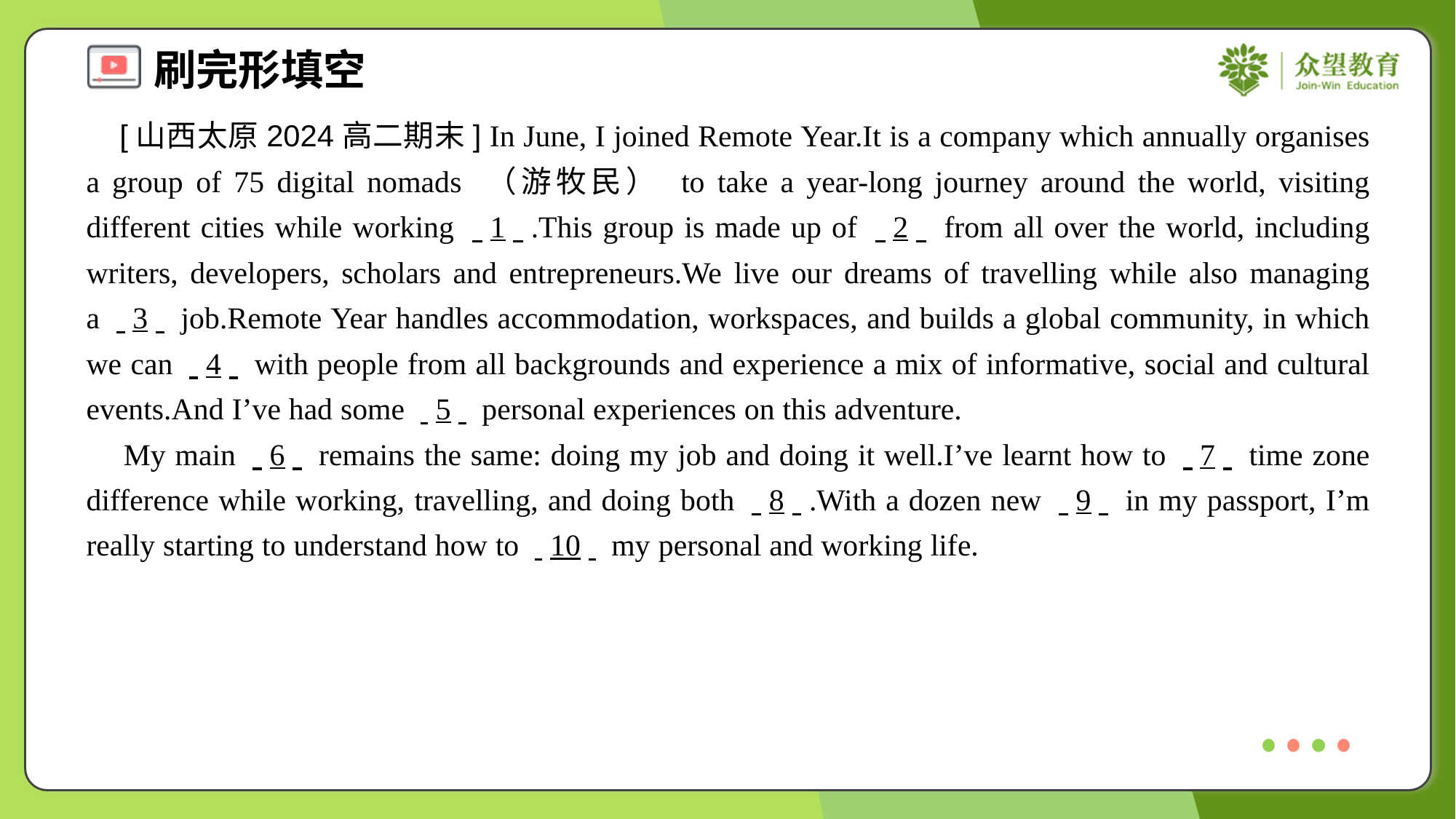

[山西太原2024高二期末] In June, I joined Remote Year.It is a company which annually organises a group of 75 digital nomads （游牧民） to take a year-long journey around the world, visiting different cities while working . .1. ..This group is made up of . .2. . from all over the world, including writers, developers, scholars and entrepreneurs.We live our dreams of travelling while also managing a . .3. . job.Remote Year handles accommodation, workspaces, and builds a global community, in which we can . .4. . with people from all backgrounds and experience a mix of informative, social and cultural events.And I’ve had some . .5. . personal experiences on this adventure.
    My main . .6. . remains the same: doing my job and doing it well.I’ve learnt how to . .7. . time zone difference while working, travelling, and doing both . .8. ..With a dozen new . .9. . in my passport, I’m really starting to understand how to . .10. . my personal and working life.